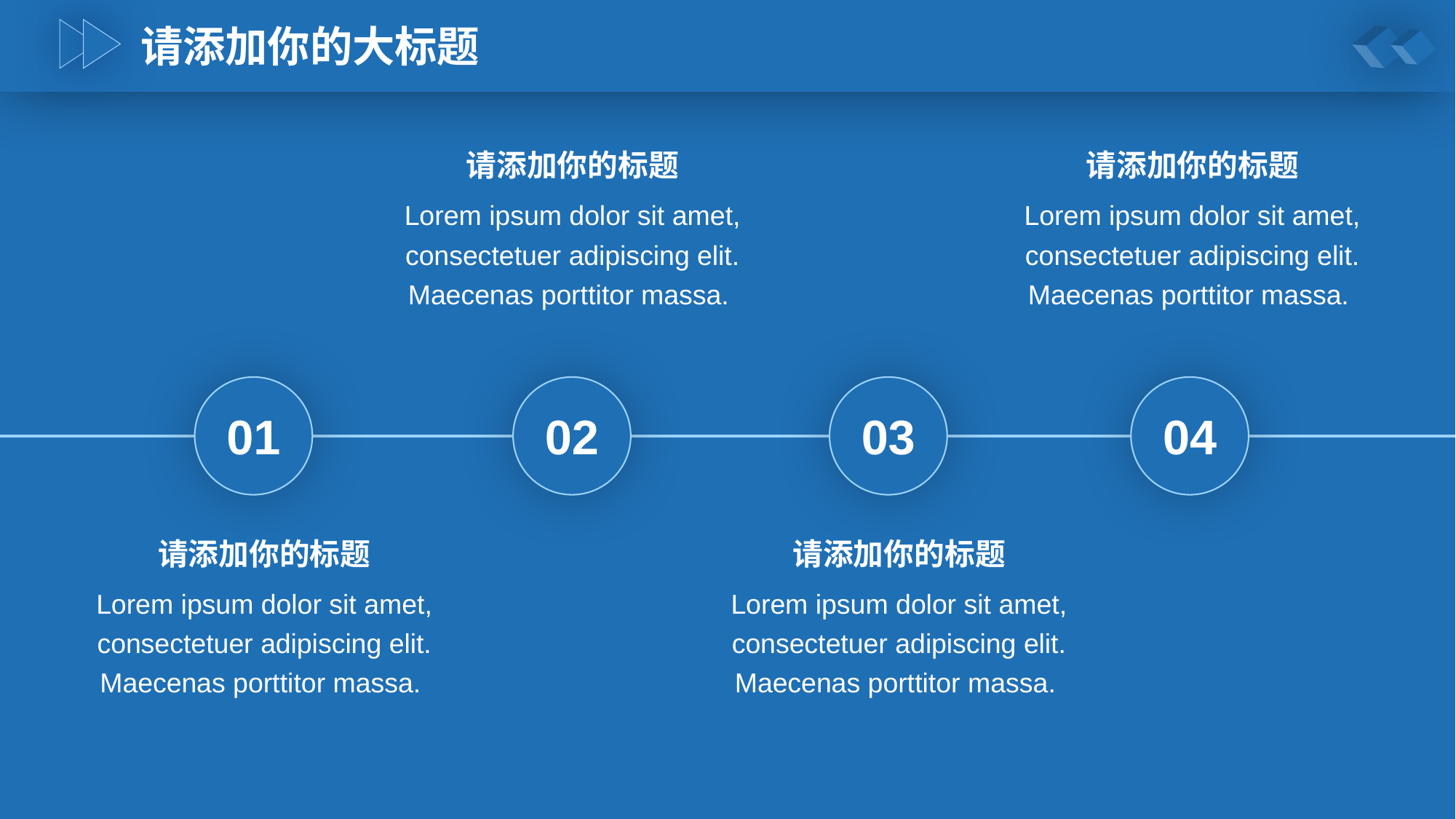

请添加你的大标题

请添加你的标题
请添加你的标题
Lorem ipsum dolor sit amet, consectetuer adipiscing elit. Maecenas porttitor massa.
Lorem ipsum dolor sit amet, consectetuer adipiscing elit. Maecenas porttitor massa.

01
02
03
04
请添加你的标题
请添加你的标题
Lorem ipsum dolor sit amet, consectetuer adipiscing elit. Maecenas porttitor massa.
Lorem ipsum dolor sit amet, consectetuer adipiscing elit. Maecenas porttitor massa.